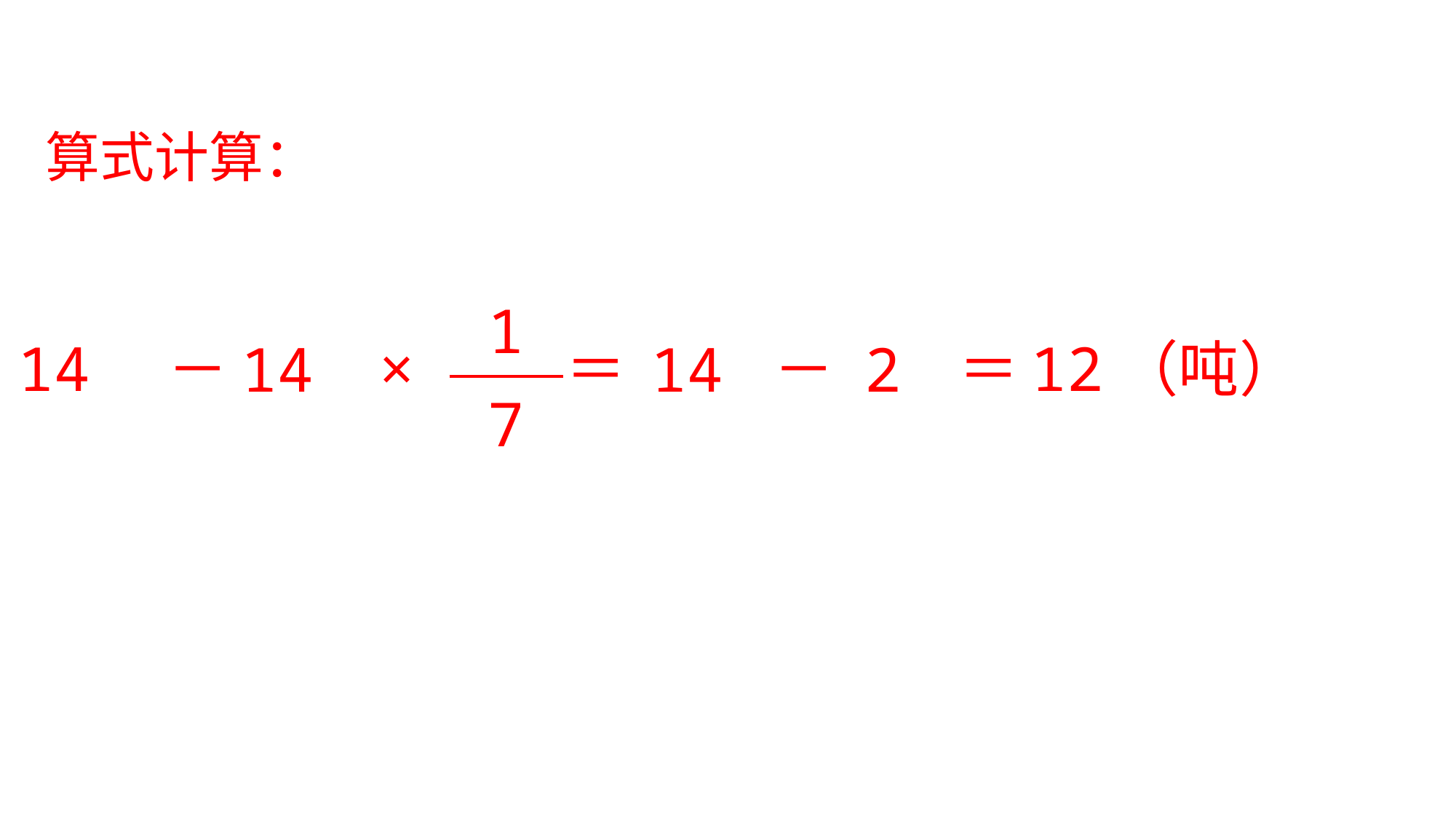

算式计算：
| 1 |
| --- |
| 7 |
14
－
×
＝
－
＝
12（吨）
14
14
2